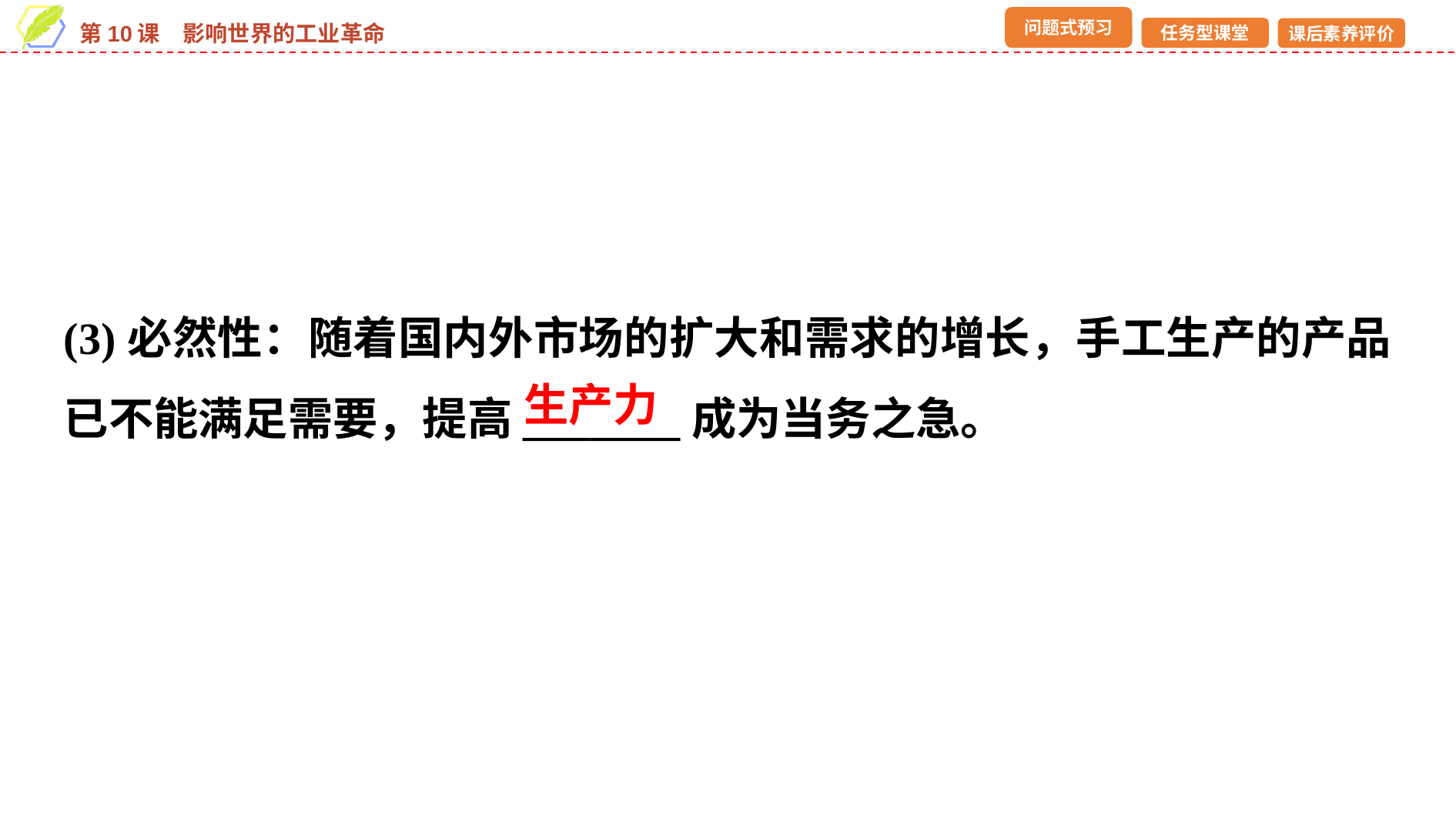

(3)必然性：随着国内外市场的扩大和需求的增长，手工生产的产品已不能满足需要，提高_______成为当务之急。
生产力